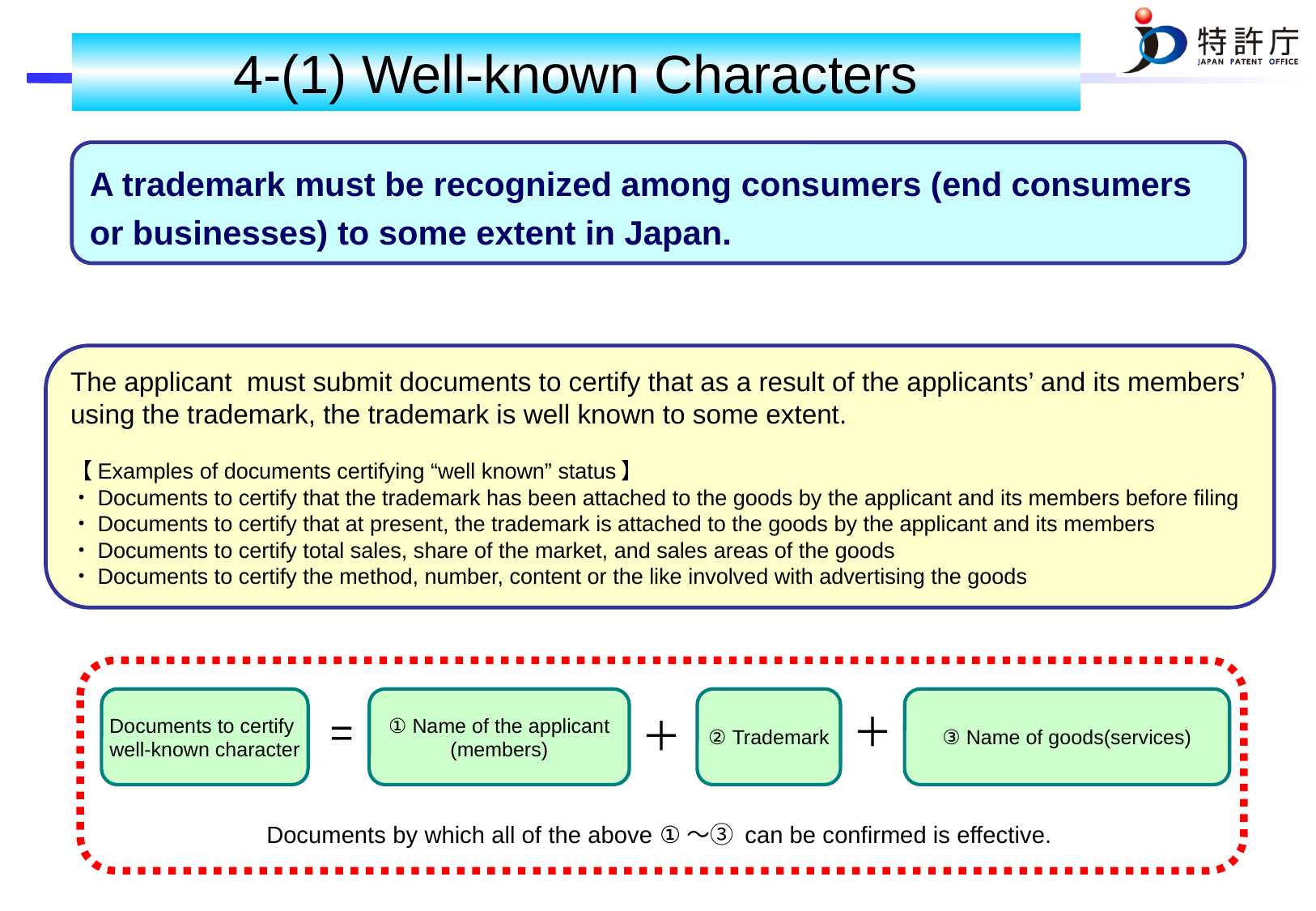

4-(1) Well-known Characters
A trademark must be recognized among consumers (end consumers or businesses) to some extent in Japan.
The applicant  must submit documents to certify that as a result of the applicants’ and its members’ using the trademark, the trademark is well known to some extent.

【Examples of documents certifying “well known” status】
・Documents to certify that the trademark has been attached to the goods by the applicant and its members before filing
・Documents to certify that at present, the trademark is attached to the goods by the applicant and its members
・Documents to certify total sales, share of the market, and sales areas of the goods
・Documents to certify the method, number, content or the like involved with advertising the goods

Documents to certify
well-known character
① Name of the applicant
(members)
② Trademark
③ Name of goods(services)
=
＋
＋
Documents by which all of the above ①～③ can be confirmed is effective.